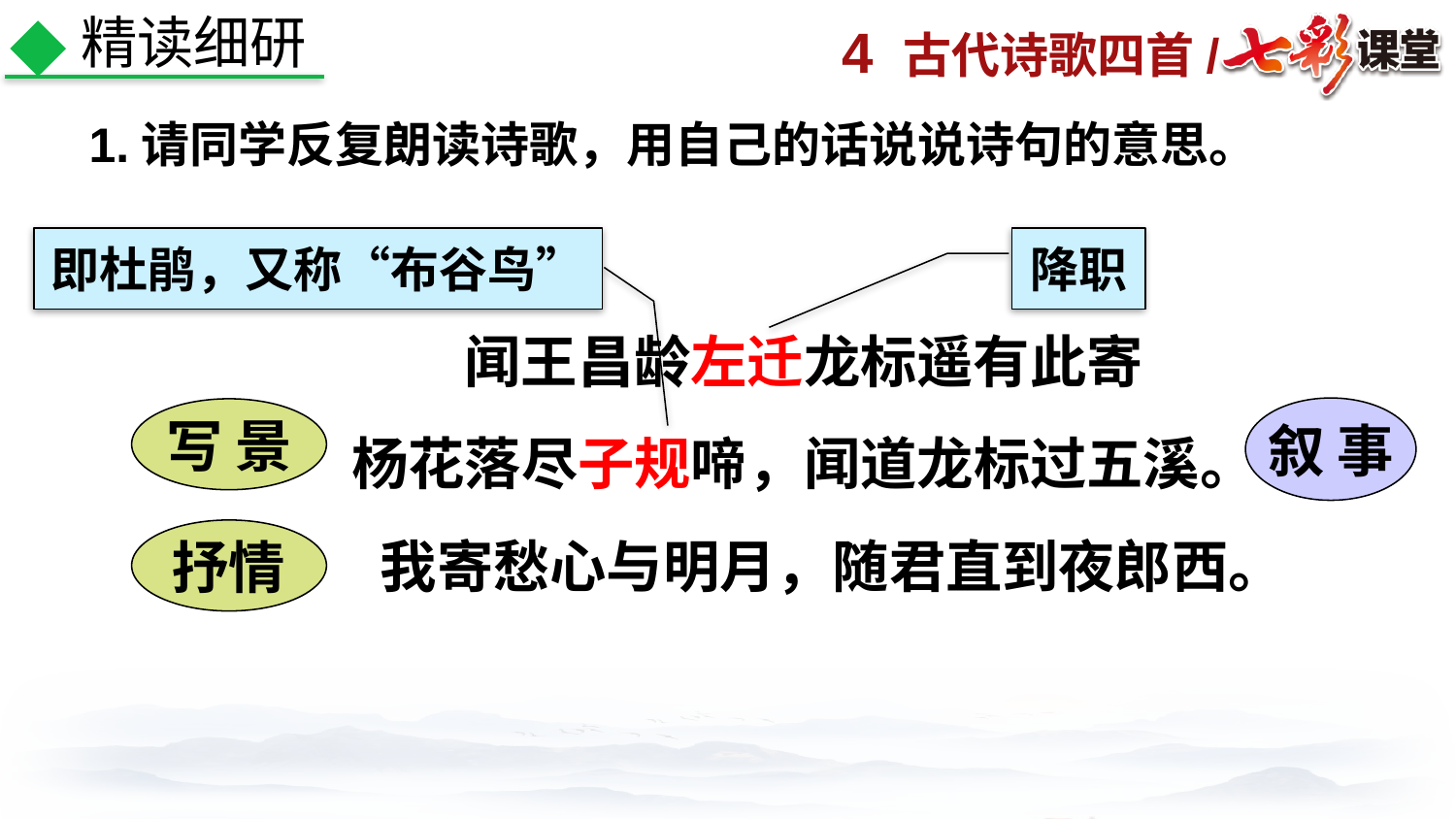

精读细研

1.请同学反复朗读诗歌，用自己的话说说诗句的意思。
即杜鹃，又称“布谷鸟”
降职
闻王昌龄左迁龙标遥有此寄
杨花落尽子规啼，闻道龙标过五溪。
叙 事
写 景
抒情
我寄愁心与明月，随君直到夜郎西。